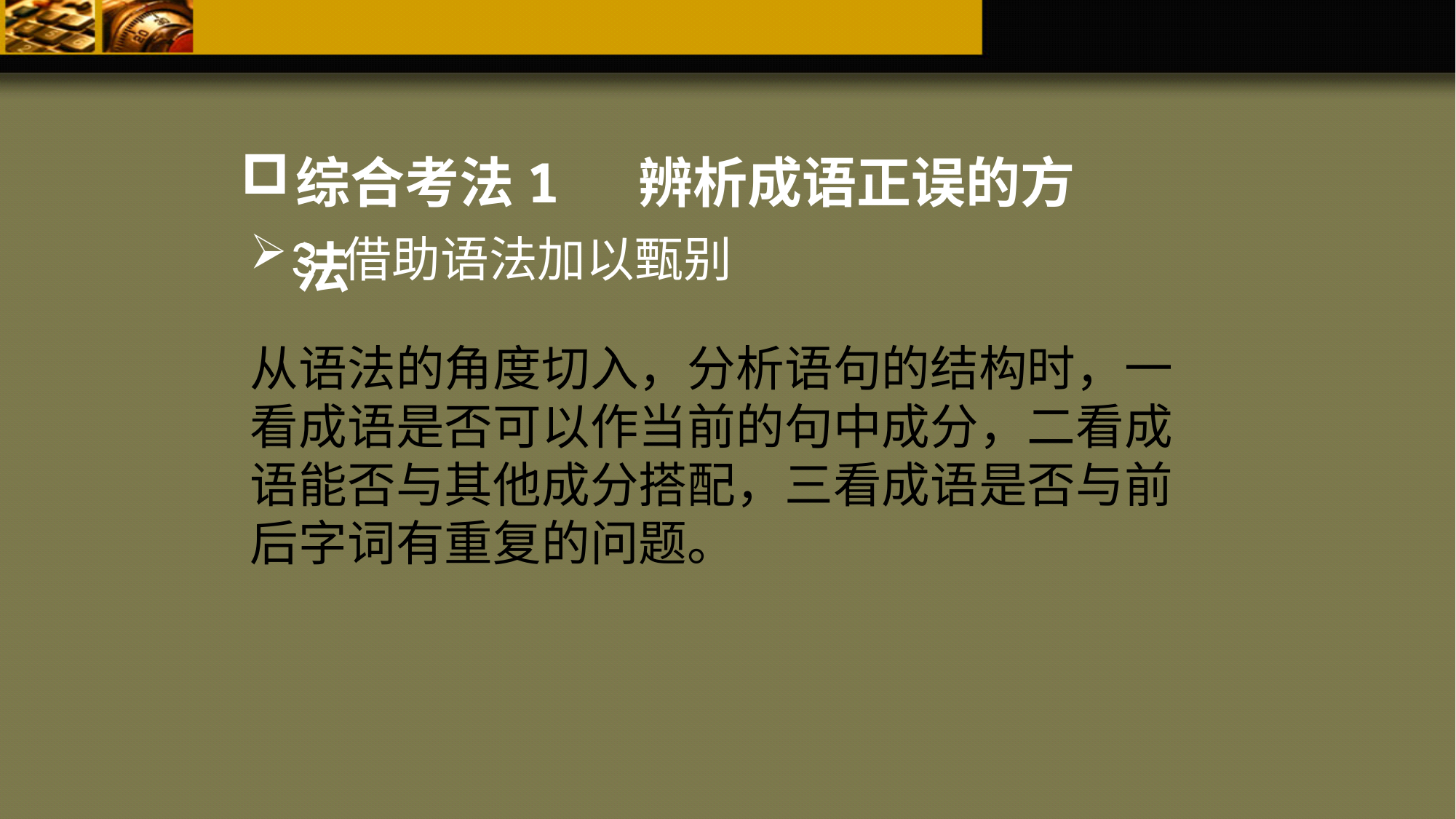

综合考法1  辨析成语正误的方法
3.借助语法加以甄别
从语法的角度切入，分析语句的结构时，一看成语是否可以作当前的句中成分，二看成语能否与其他成分搭配，三看成语是否与前后字词有重复的问题。